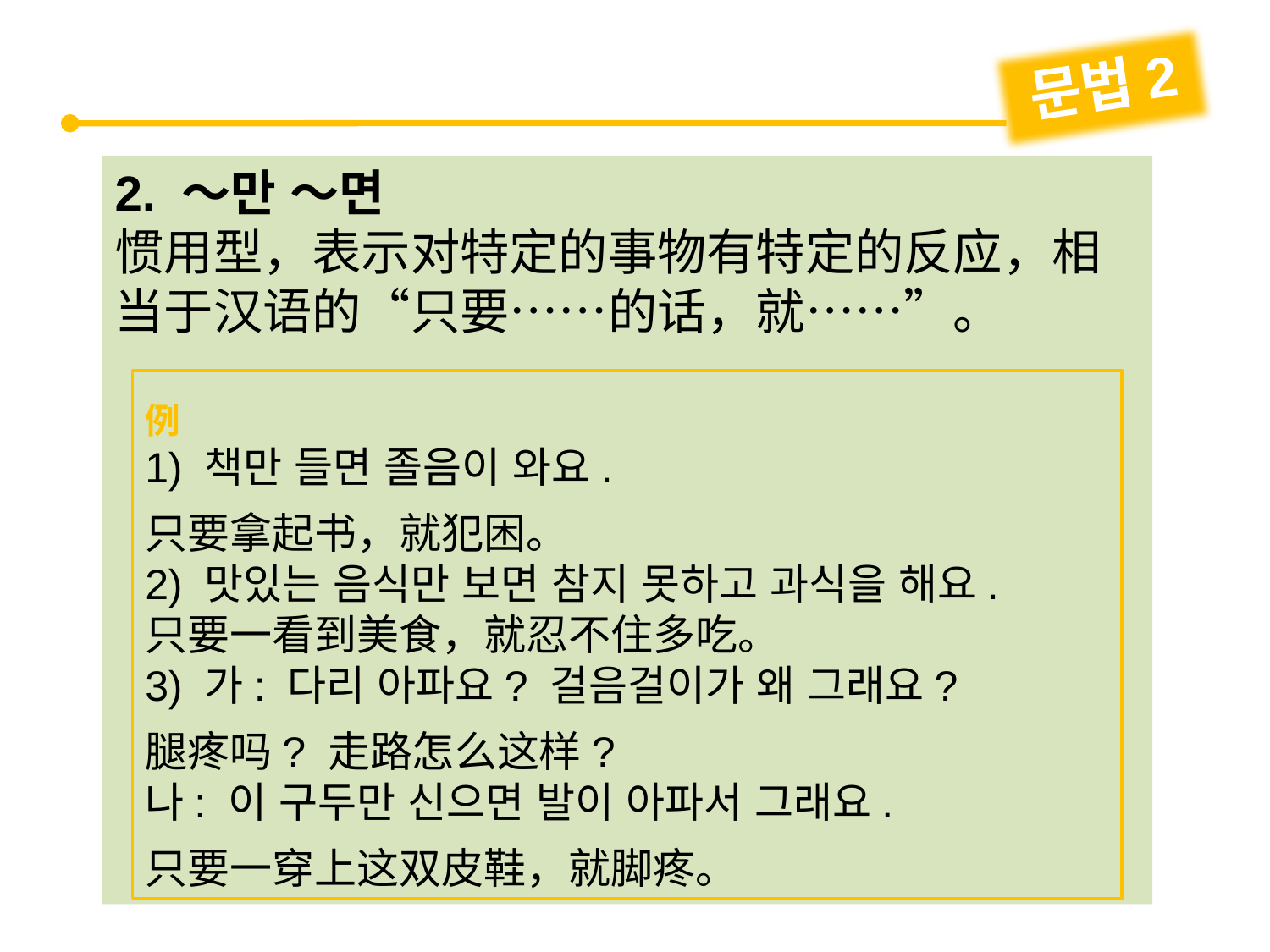

문법2
2. ～만 ～면
惯用型，表示对特定的事物有特定的反应，相当于汉语的“只要……的话，就……”。

例
1) 책만 들면 졸음이 와요.
只要拿起书，就犯困。
2) 맛있는 음식만 보면 참지 못하고 과식을 해요.
只要一看到美食，就忍不住多吃。
3) 가: 다리 아파요? 걸음걸이가 왜 그래요?
腿疼吗? 走路怎么这样?
나: 이 구두만 신으면 발이 아파서 그래요.
只要一穿上这双皮鞋，就脚疼。